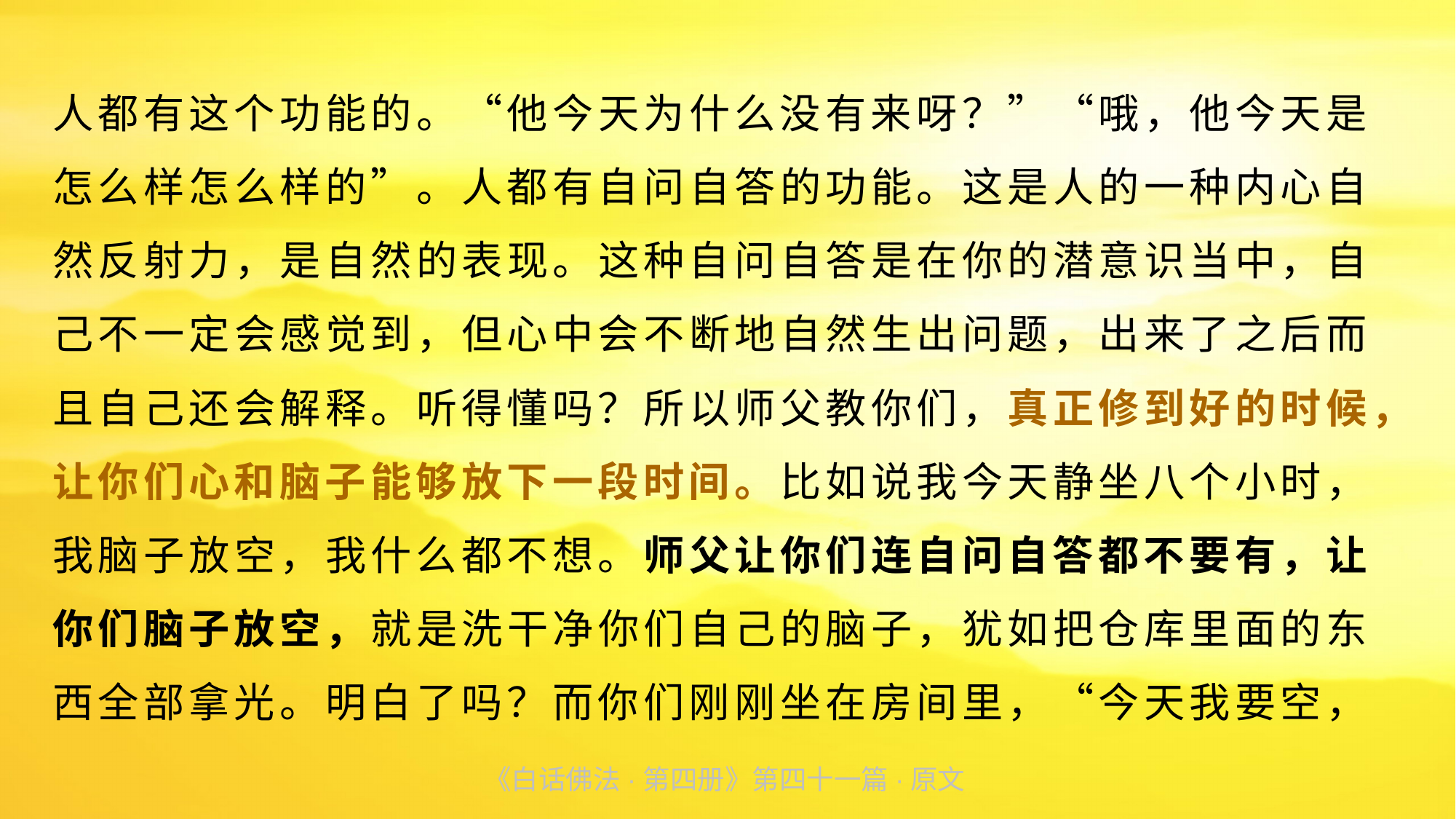

人都有这个功能的。“他今天为什么没有来呀？”“哦，他今天是怎么样怎么样的”。人都有自问自答的功能。这是人的一种内心自然反射力，是自然的表现。这种自问自答是在你的潜意识当中，自己不一定会感觉到，但心中会不断地自然生出问题，出来了之后而且自己还会解释。听得懂吗？所以师父教你们，真正修到好的时候，让你们心和脑子能够放下一段时间。比如说我今天静坐八个小时，我脑子放空，我什么都不想。师父让你们连自问自答都不要有，让你们脑子放空，就是洗干净你们自己的脑子，犹如把仓库里面的东西全部拿光。明白了吗？而你们刚刚坐在房间里，“今天我要空，
《白话佛法·第四册》第四十一篇·原文